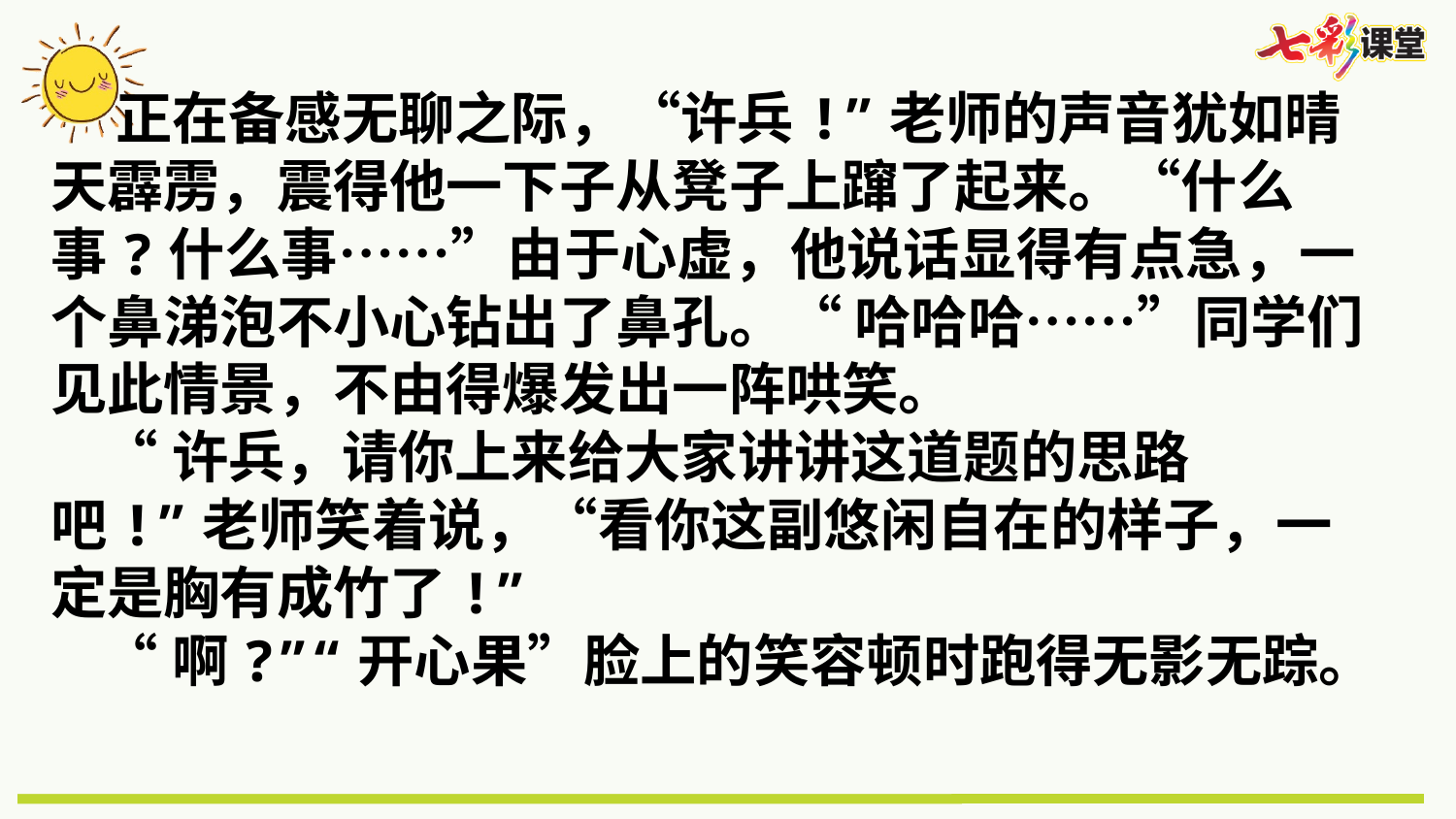

正在备感无聊之际，“许兵!”老师的声音犹如晴天霹雳，震得他一下子从凳子上蹿了起来。“什么事?什么事……”由于心虚，他说话显得有点急，一个鼻涕泡不小心钻出了鼻孔。“ 哈哈哈……”同学们见此情景，不由得爆发出一阵哄笑。
    “许兵，请你上来给大家讲讲这道题的思路吧!”老师笑着说，“看你这副悠闲自在的样子，一定是胸有成竹了!”
    “啊?”“开心果”脸上的笑容顿时跑得无影无踪。